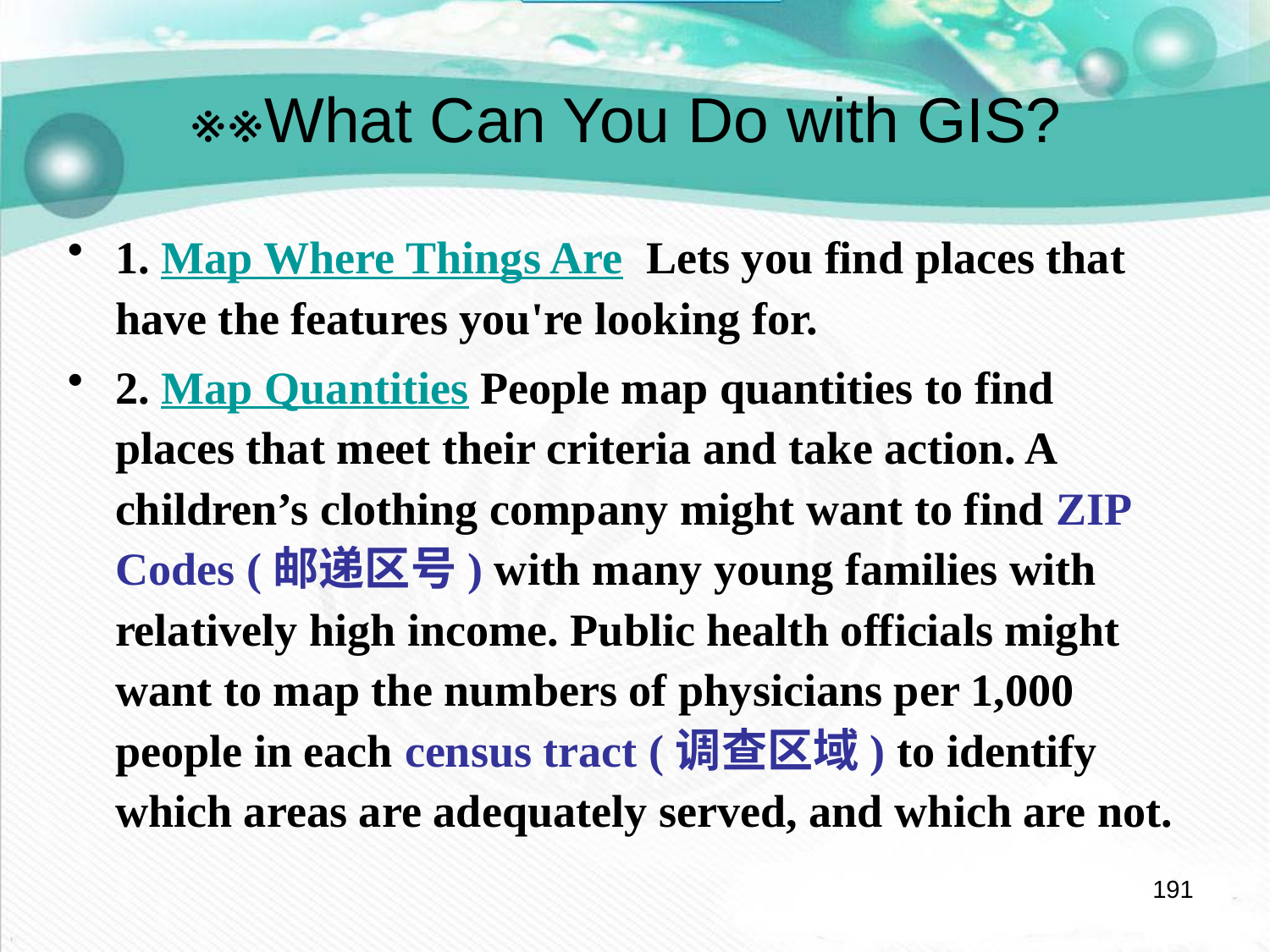

# ※※What Can You Do with GIS?
1. Map Where Things Are  Lets you find places that have the features you're looking for.
2. Map Quantities People map quantities to find places that meet their criteria and take action. A children’s clothing company might want to find ZIP Codes (邮递区号) with many young families with relatively high income. Public health officials might want to map the numbers of physicians per 1,000 people in each census tract (调查区域) to identify which areas are adequately served, and which are not.
191